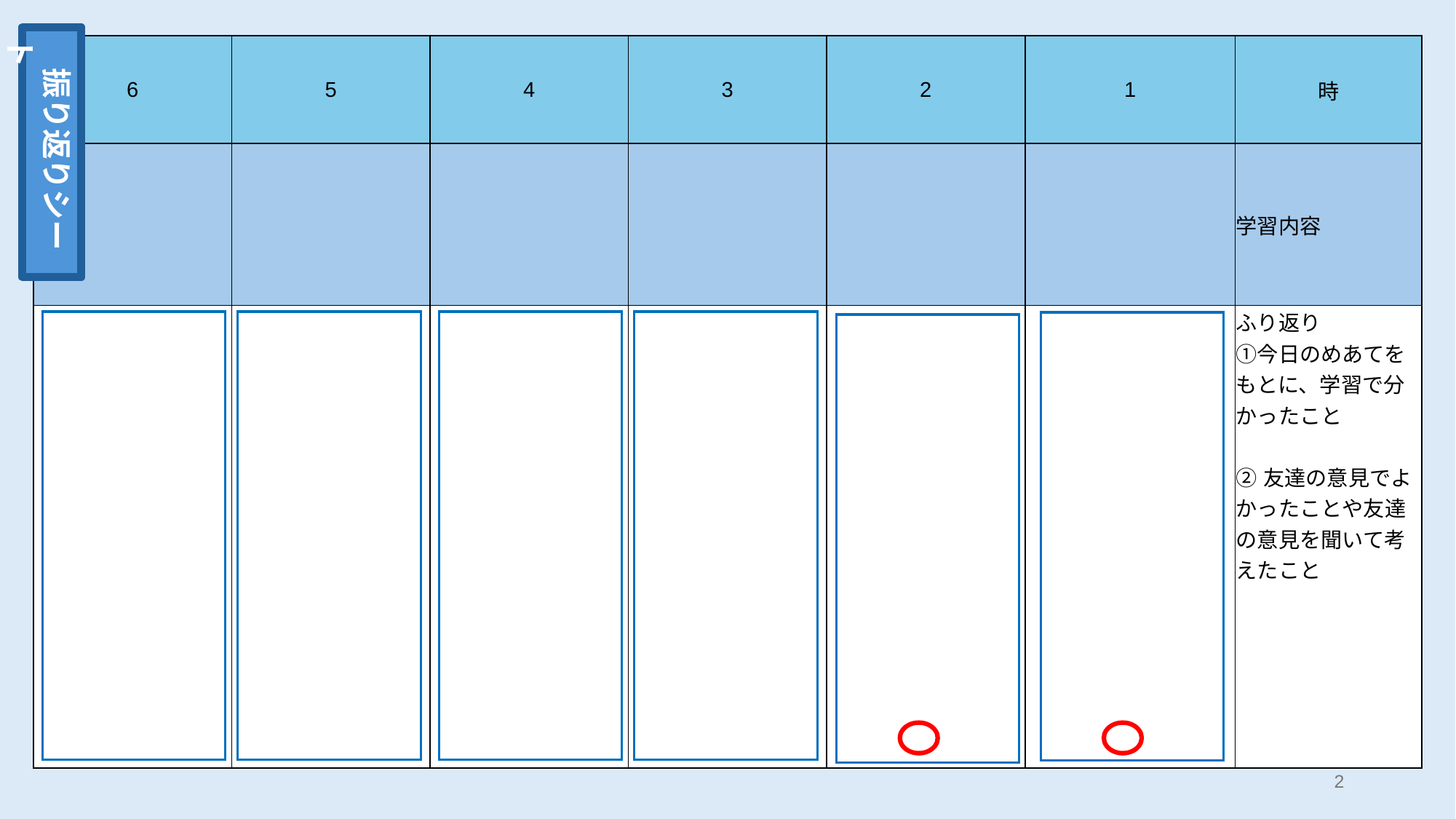

振り返りシート
| 6 | 5 | 4 | 3 | 2 | 1 | 時 |
| --- | --- | --- | --- | --- | --- | --- |
|  |  |  |  |  |  | 学習内容 |
|  |  |  |  |  |  | ふり返り ①今日のめあてをもとに、学習で分かったこと ②友達の意見でよかったことや友達の意見を聞いて考えたこと |

2